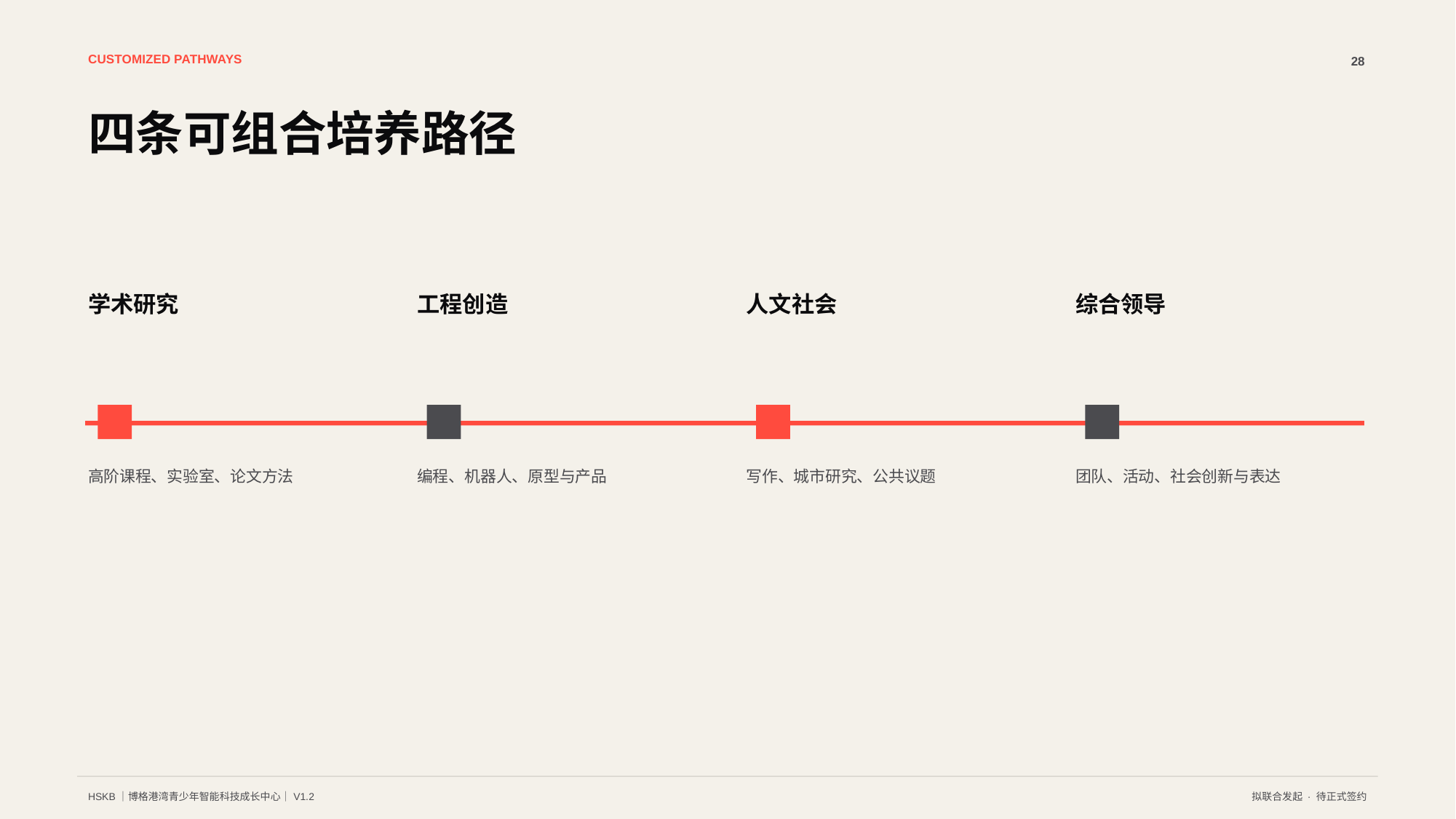

CUSTOMIZED PATHWAYS
28
四条可组合培养路径
学术研究
工程创造
人文社会
综合领导

高阶课程、实验室、论文方法
编程、机器人、原型与产品
写作、城市研究、公共议题
团队、活动、社会创新与表达

HSKB｜博格港湾青少年智能科技成长中心｜V1.2
拟联合发起 · 待正式签约